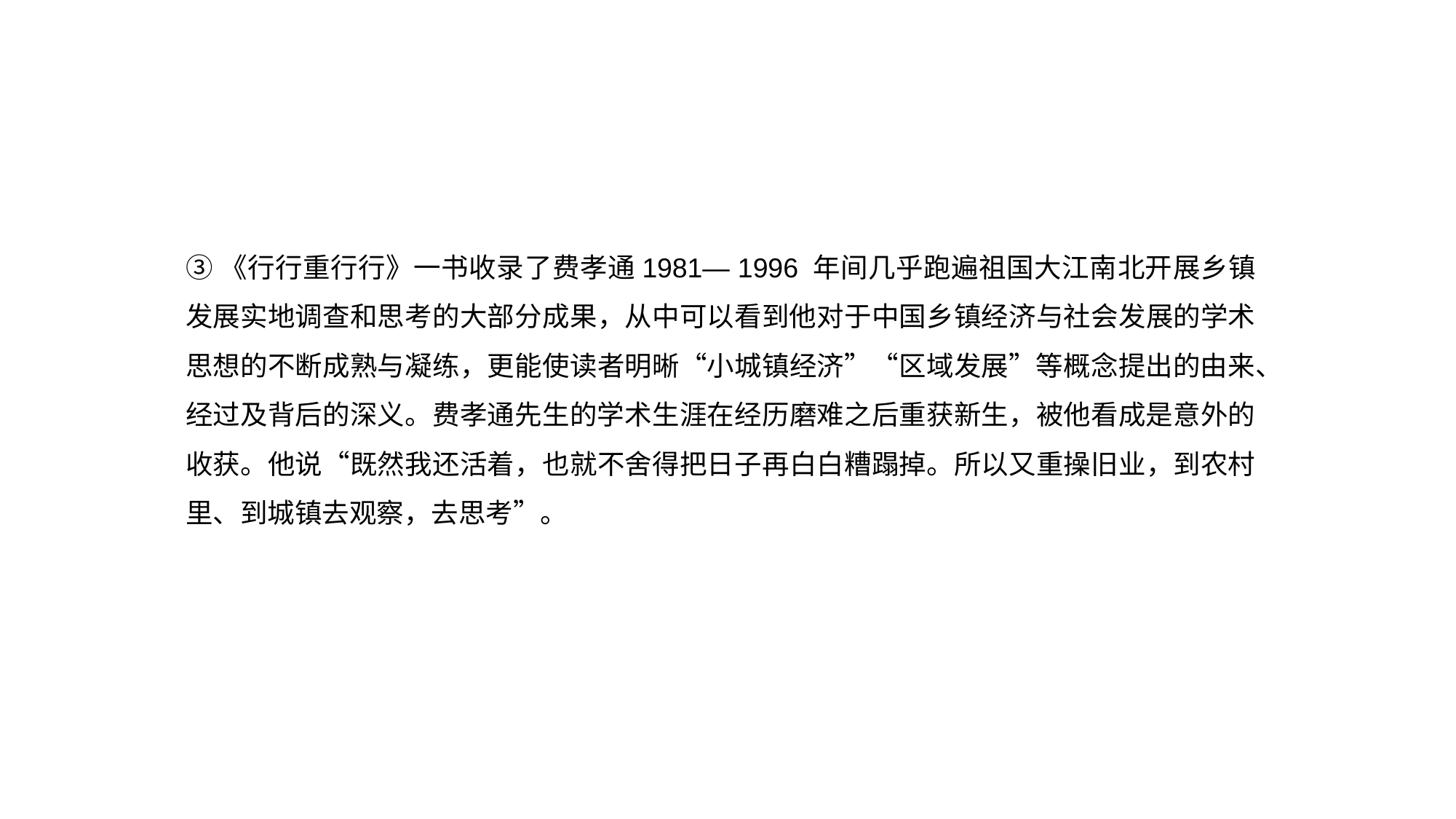

③《行行重行行》一书收录了费孝通1981— 1996 年间几乎跑遍祖国大江南北开展乡镇发展实地调查和思考的大部分成果，从中可以看到他对于中国乡镇经济与社会发展的学术思想的不断成熟与凝练，更能使读者明晰“小城镇经济”“区域发展”等概念提出的由来、经过及背后的深义。费孝通先生的学术生涯在经历磨难之后重获新生，被他看成是意外的收获。他说“既然我还活着，也就不舍得把日子再白白糟蹋掉。所以又重操旧业，到农村里、到城镇去观察，去思考”。